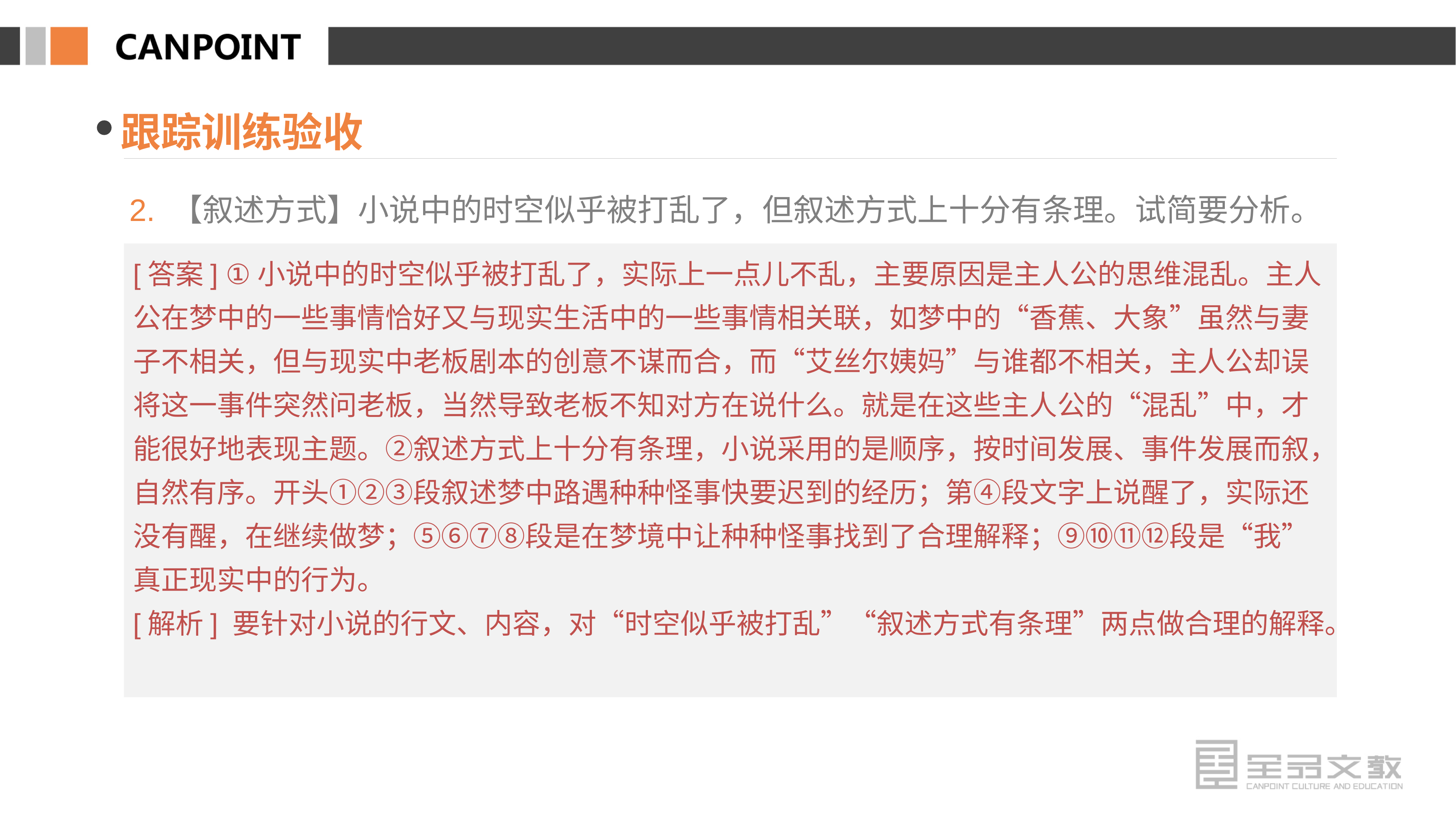

跟踪训练验收

2. 【叙述方式】小说中的时空似乎被打乱了，但叙述方式上十分有条理。试简要分析。

[答案] ①小说中的时空似乎被打乱了，实际上一点儿不乱，主要原因是主人公的思维混乱。主人公在梦中的一些事情恰好又与现实生活中的一些事情相关联，如梦中的“香蕉、大象”虽然与妻子不相关，但与现实中老板剧本的创意不谋而合，而“艾丝尔姨妈”与谁都不相关，主人公却误将这一事件突然问老板，当然导致老板不知对方在说什么。就是在这些主人公的“混乱”中，才能很好地表现主题。②叙述方式上十分有条理，小说采用的是顺序，按时间发展、事件发展而叙，自然有序。开头①②③段叙述梦中路遇种种怪事快要迟到的经历；第④段文字上说醒了，实际还没有醒，在继续做梦；⑤⑥⑦⑧段是在梦境中让种种怪事找到了合理解释；⑨⑩⑪⑫段是“我”真正现实中的行为。
[解析] 要针对小说的行文、内容，对“时空似乎被打乱”“叙述方式有条理”两点做合理的解释。